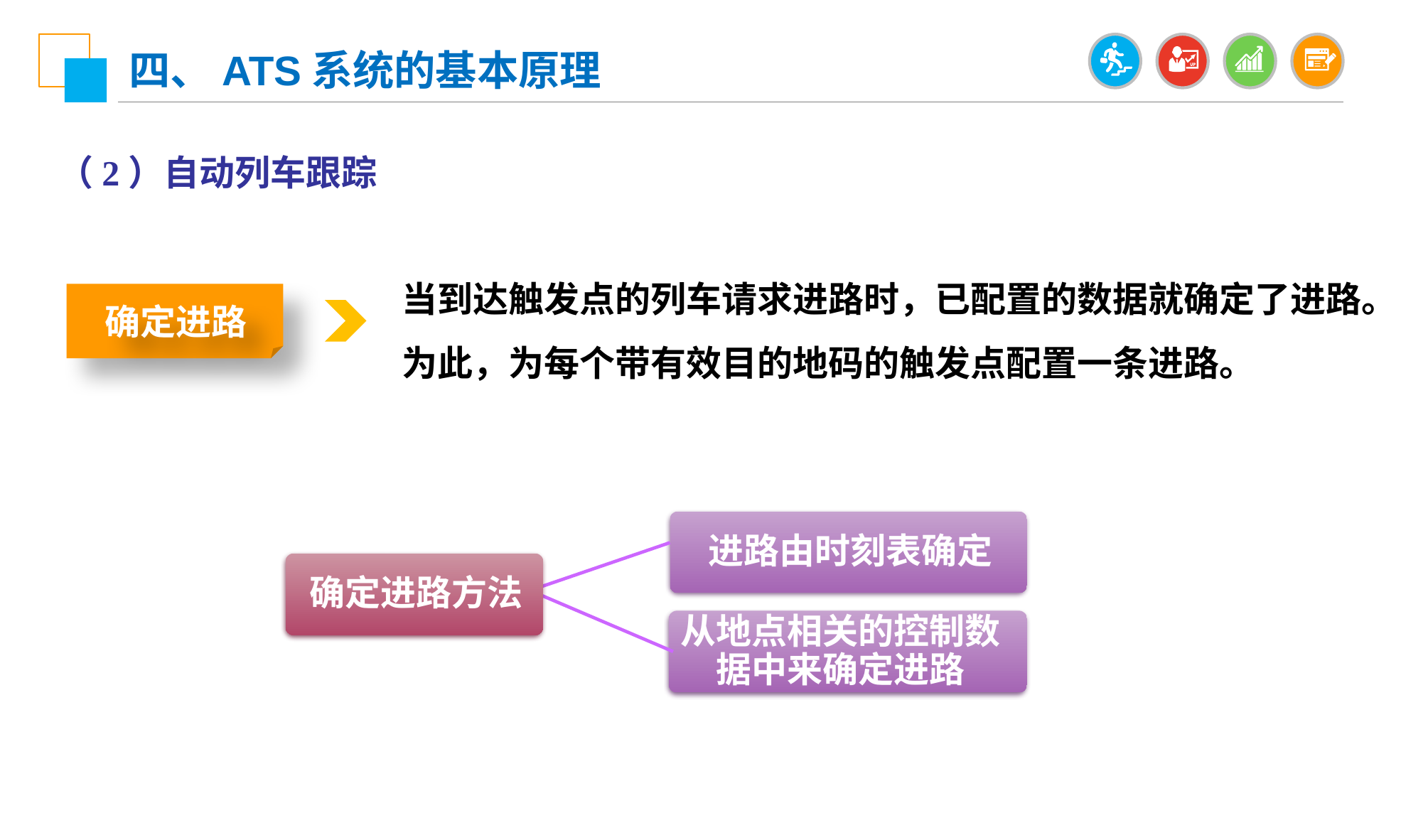

四、ATS系统的基本原理
（2）自动列车跟踪
当到达触发点的列车请求进路时，已配置的数据就确定了进路。为此，为每个带有效目的地码的触发点配置一条进路。

确定进路

进路由时刻表确定

确定进路方法

从地点相关的控制数据中来确定进路